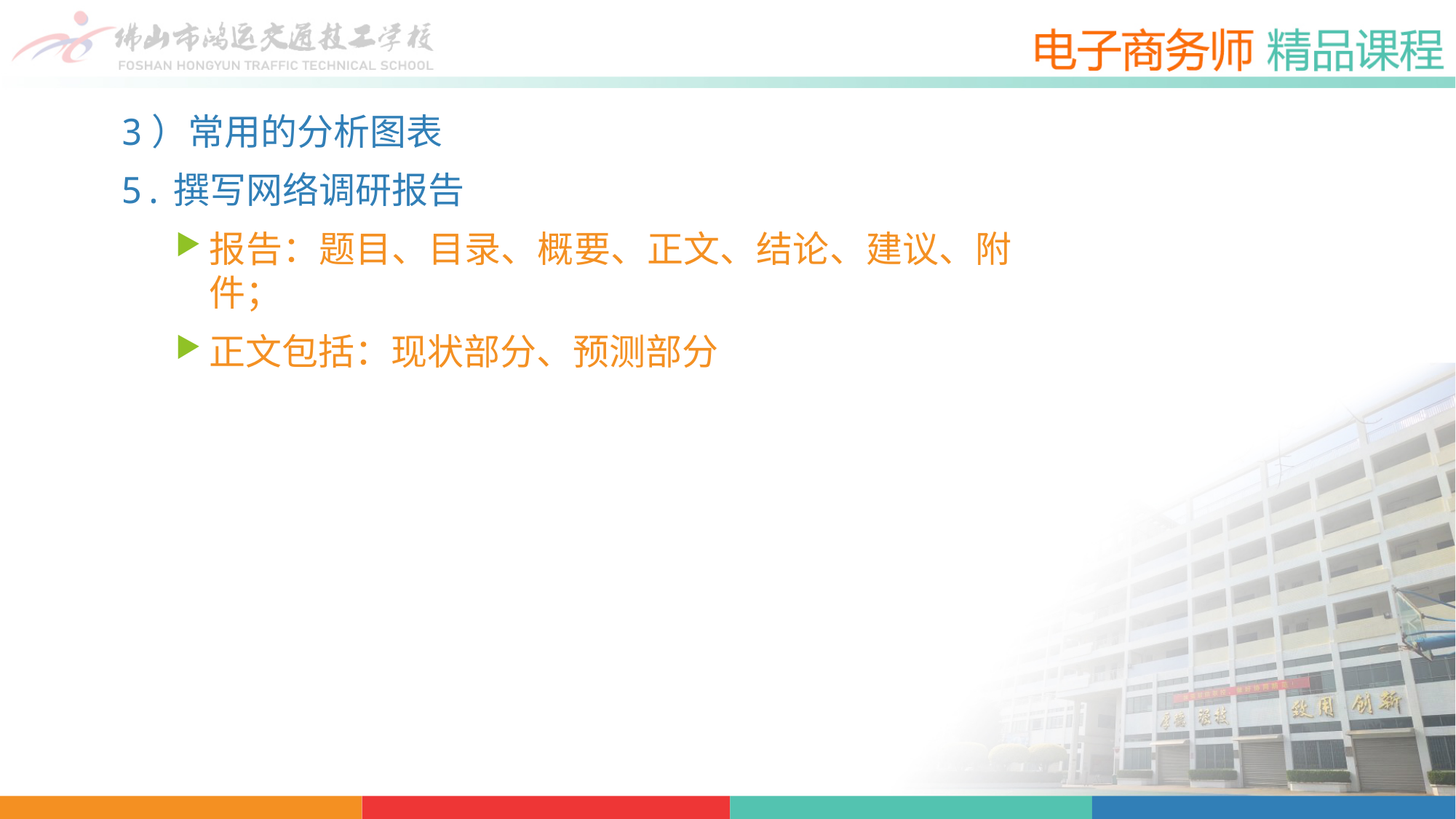

3）常用的分析图表
5.撰写网络调研报告
报告：题目、目录、概要、正文、结论、建议、附件；
正文包括：现状部分、预测部分